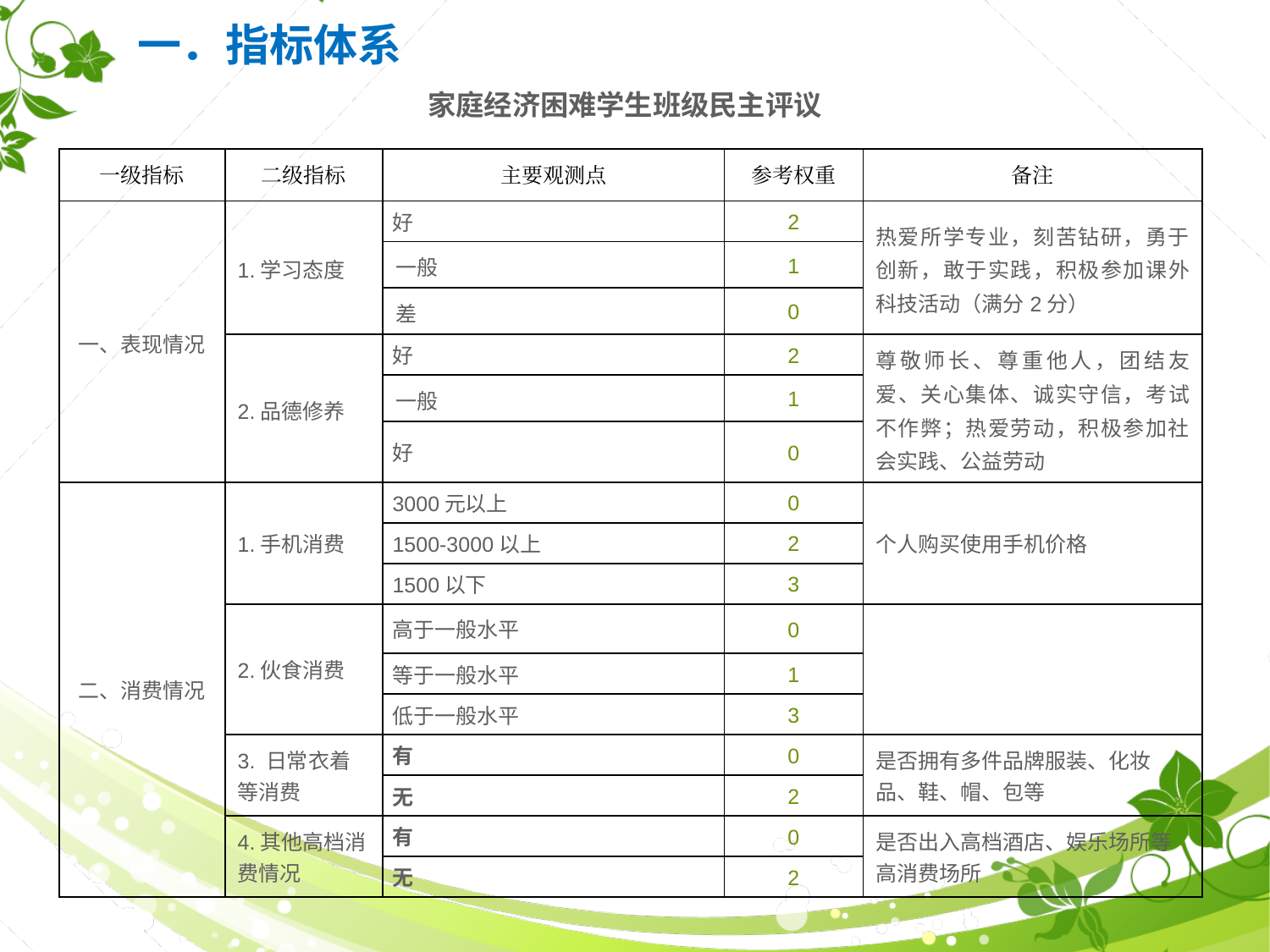

一．指标体系
家庭经济困难学生班级民主评议
| 一级指标 | 二级指标 | 主要观测点 | 参考权重 | 备注 |
| --- | --- | --- | --- | --- |
| 一、表现情况 | 1.学习态度 | 好 | 2 | 热爱所学专业，刻苦钻研，勇于创新，敢于实践，积极参加课外科技活动（满分2分） |
|  |  | 一般 | 1 |  |
|  |  | 差 | 0 |  |
|  | 2.品德修养 | 好 | 2 | 尊敬师长、尊重他人，团结友爱、关心集体、诚实守信，考试不作弊；热爱劳动，积极参加社会实践、公益劳动 |
|  |  | 一般 | 1 |  |
|  |  | 好 | 0 |  |
| 二、消费情况 | 1.手机消费 | 3000元以上 | 0 | 个人购买使用手机价格 |
|  |  | 1500-3000以上 | 2 |  |
|  |  | 1500以下 | 3 |  |
|  | 2.伙食消费 | 高于一般水平 | 0 |  |
|  |  | 等于一般水平 | 1 |  |
|  |  | 低于一般水平 | 3 |  |
|  | 3. 日常衣着等消费 | 有 | 0 | 是否拥有多件品牌服装、化妆品、鞋、帽、包等 |
|  |  | 无 | 2 |  |
|  | 4.其他高档消费情况 | 有 | 0 | 是否出入高档酒店、娱乐场所等高消费场所 |
|  |  | 无 | 2 |  |